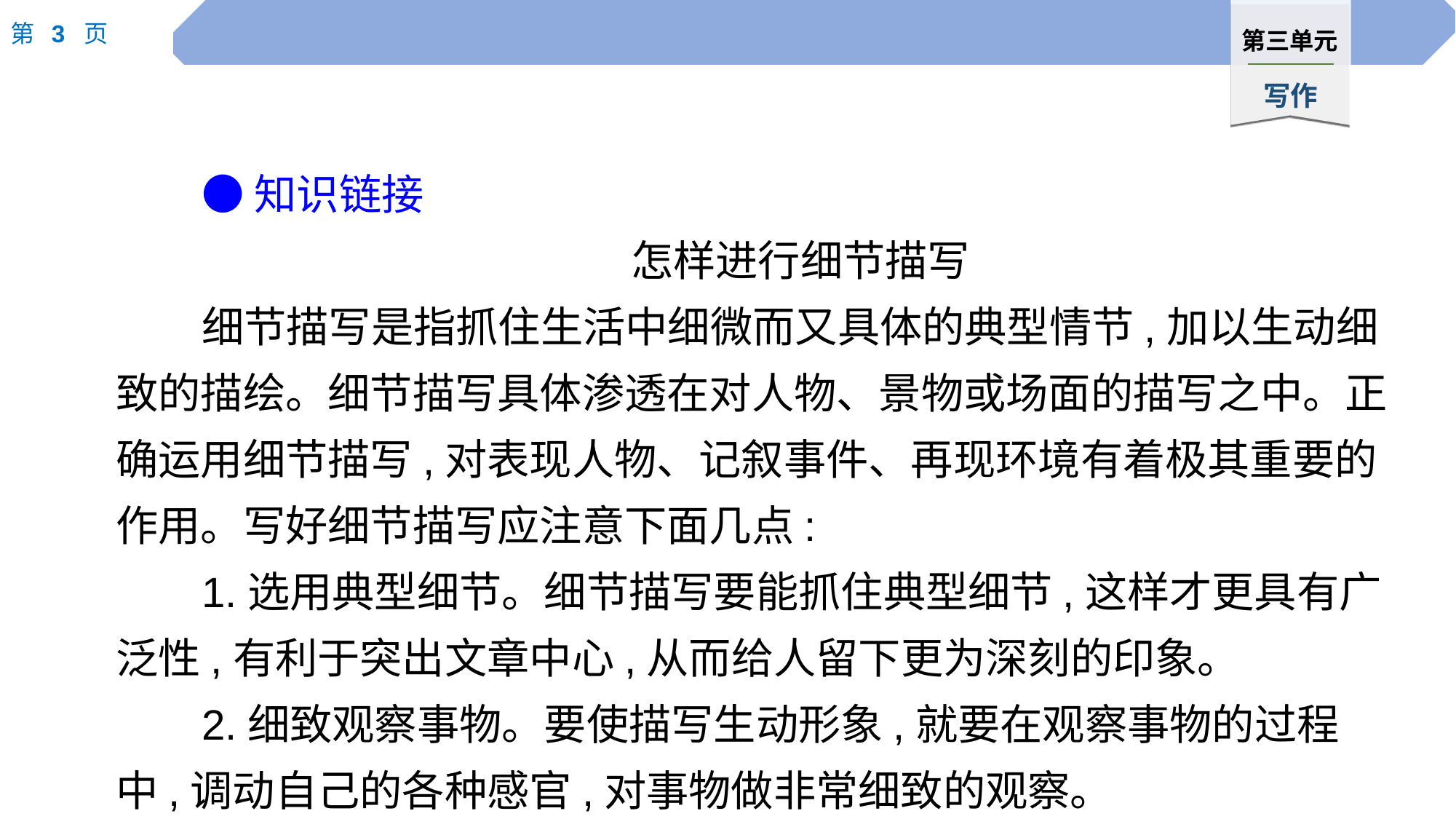

●知识链接
怎样进行细节描写
细节描写是指抓住生活中细微而又具体的典型情节,加以生动细致的描绘。细节描写具体渗透在对人物、景物或场面的描写之中。正确运用细节描写,对表现人物、记叙事件、再现环境有着极其重要的作用。写好细节描写应注意下面几点:
1.选用典型细节。细节描写要能抓住典型细节,这样才更具有广泛性,有利于突出文章中心,从而给人留下更为深刻的印象。
2.细致观察事物。要使描写生动形象,就要在观察事物的过程中,调动自己的各种感官,对事物做非常细致的观察。